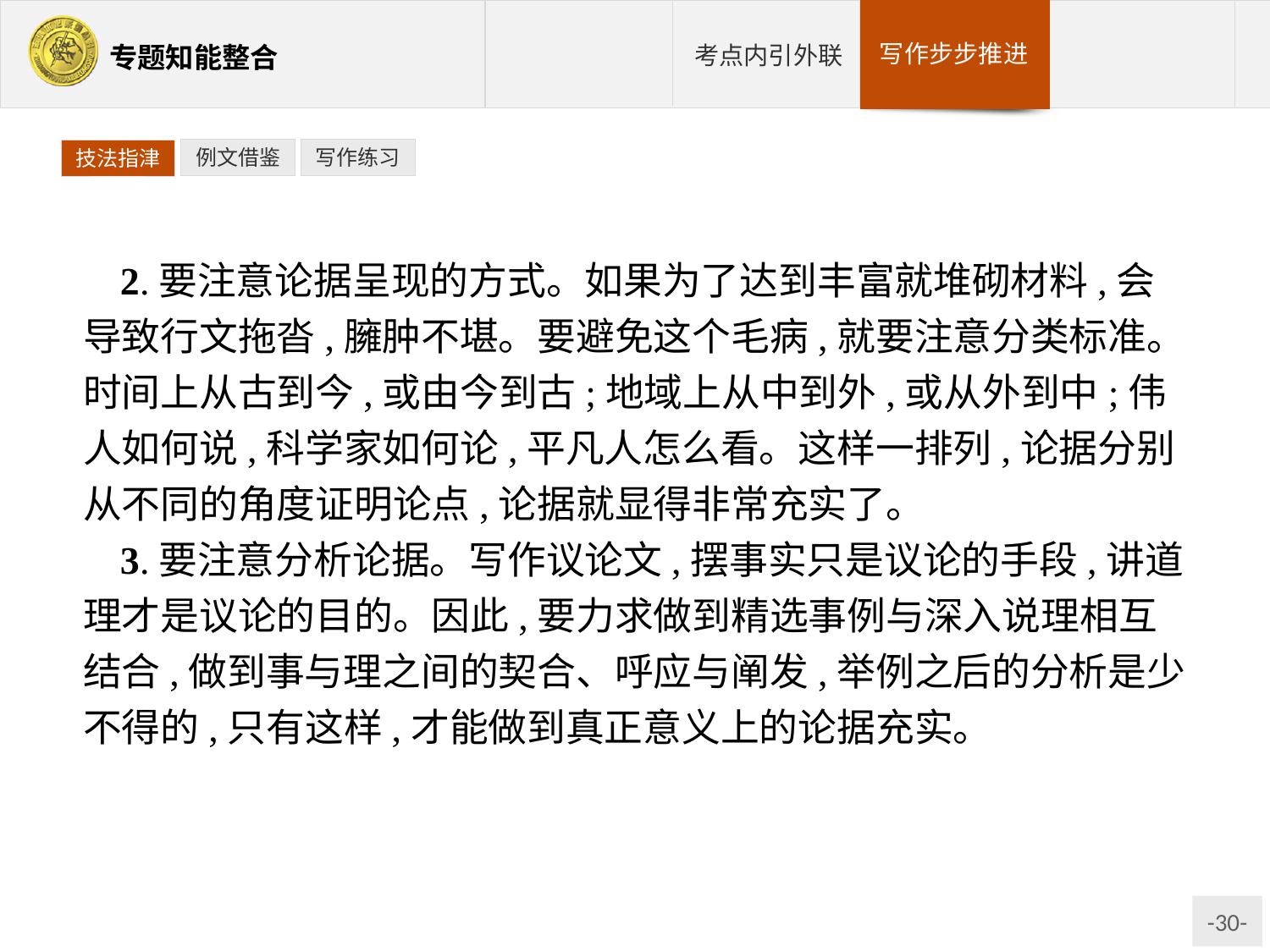

例文借鉴
写作练习
技法指津
2.要注意论据呈现的方式。如果为了达到丰富就堆砌材料,会导致行文拖沓,臃肿不堪。要避免这个毛病,就要注意分类标准。时间上从古到今,或由今到古;地域上从中到外,或从外到中;伟人如何说,科学家如何论,平凡人怎么看。这样一排列,论据分别从不同的角度证明论点,论据就显得非常充实了。
3.要注意分析论据。写作议论文,摆事实只是议论的手段,讲道理才是议论的目的。因此,要力求做到精选事例与深入说理相互结合,做到事与理之间的契合、呼应与阐发,举例之后的分析是少不得的,只有这样,才能做到真正意义上的论据充实。